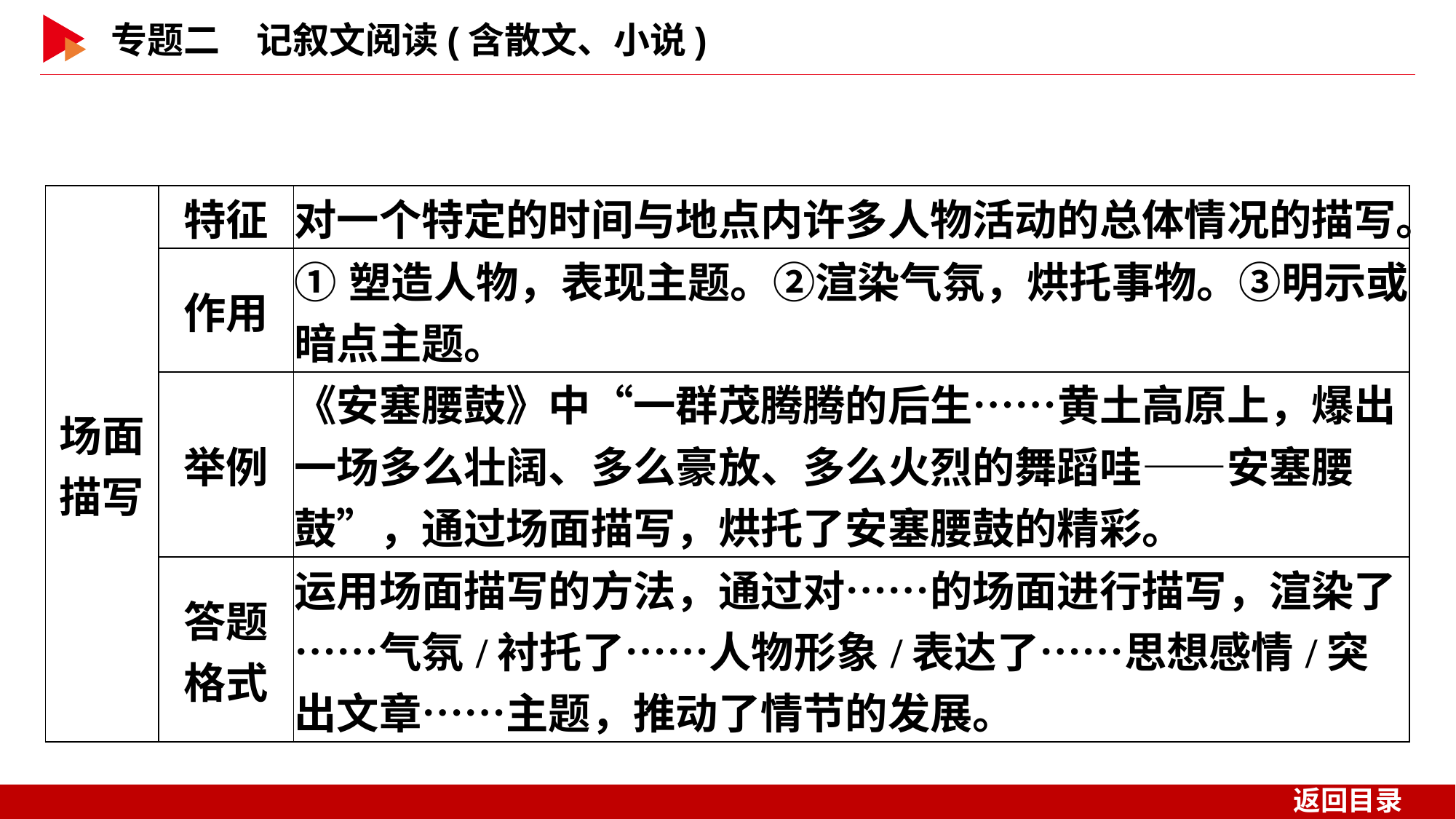

| 场面描写 | 特征 |  | 对一个特定的时间与地点内许多人物活动的总体情况的描写。 |
| --- | --- | --- | --- |
|  | 作用 |  | ①塑造人物，表现主题。②渲染气氛，烘托事物。③明示或暗点主题。 |
|  | 举例 |  | 《安塞腰鼓》中“一群茂腾腾的后生……黄土高原上，爆出一场多么壮阔、多么豪放、多么火烈的舞蹈哇——安塞腰鼓”，通过场面描写，烘托了安塞腰鼓的精彩。 |
|  | 答题 格式 |  | 运用场面描写的方法，通过对……的场面进行描写，渲染了……气氛/衬托了……人物形象/表达了……思想感情/突出文章……主题，推动了情节的发展。 |